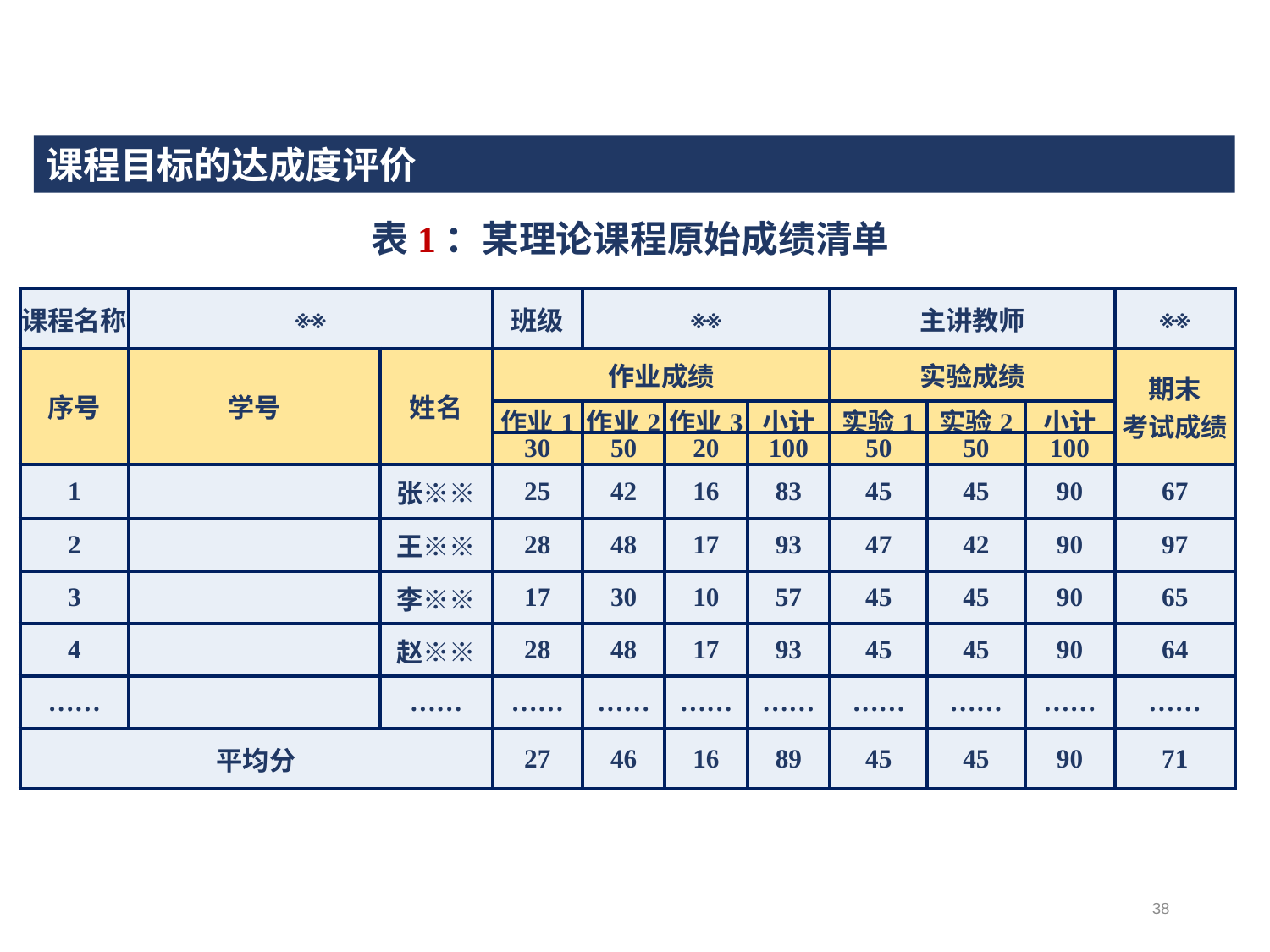

课程目标的达成度评价
表1：某理论课程原始成绩清单
| 课程名称 | ※※ |  | 班级 | ※※ |  |  | 主讲教师 |  |  | ※※ |
| --- | --- | --- | --- | --- | --- | --- | --- | --- | --- | --- |
| 序号 | 学号 | 姓名 | 作业成绩 |  |  |  | 实验成绩 |  |  | 期末 考试成绩 |
|  |  |  | 作业1 | 作业2 | 作业3 | 小计 | 实验1 | 实验2 | 小计 |  |
|  |  |  | 30 | 50 | 20 | 100 | 50 | 50 | 100 |  |
| 1 |  | 张※※ | 25 | 42 | 16 | 83 | 45 | 45 | 90 | 67 |
| 2 |  | 王※※ | 28 | 48 | 17 | 93 | 47 | 42 | 90 | 97 |
| 3 |  | 李※※ | 17 | 30 | 10 | 57 | 45 | 45 | 90 | 65 |
| 4 |  | 赵※※ | 28 | 48 | 17 | 93 | 45 | 45 | 90 | 64 |
| …… |  | …… | …… | …… | …… | …… | …… | …… | …… | …… |
| 平均分 |  |  | 27 | 46 | 16 | 89 | 45 | 45 | 90 | 71 |
38